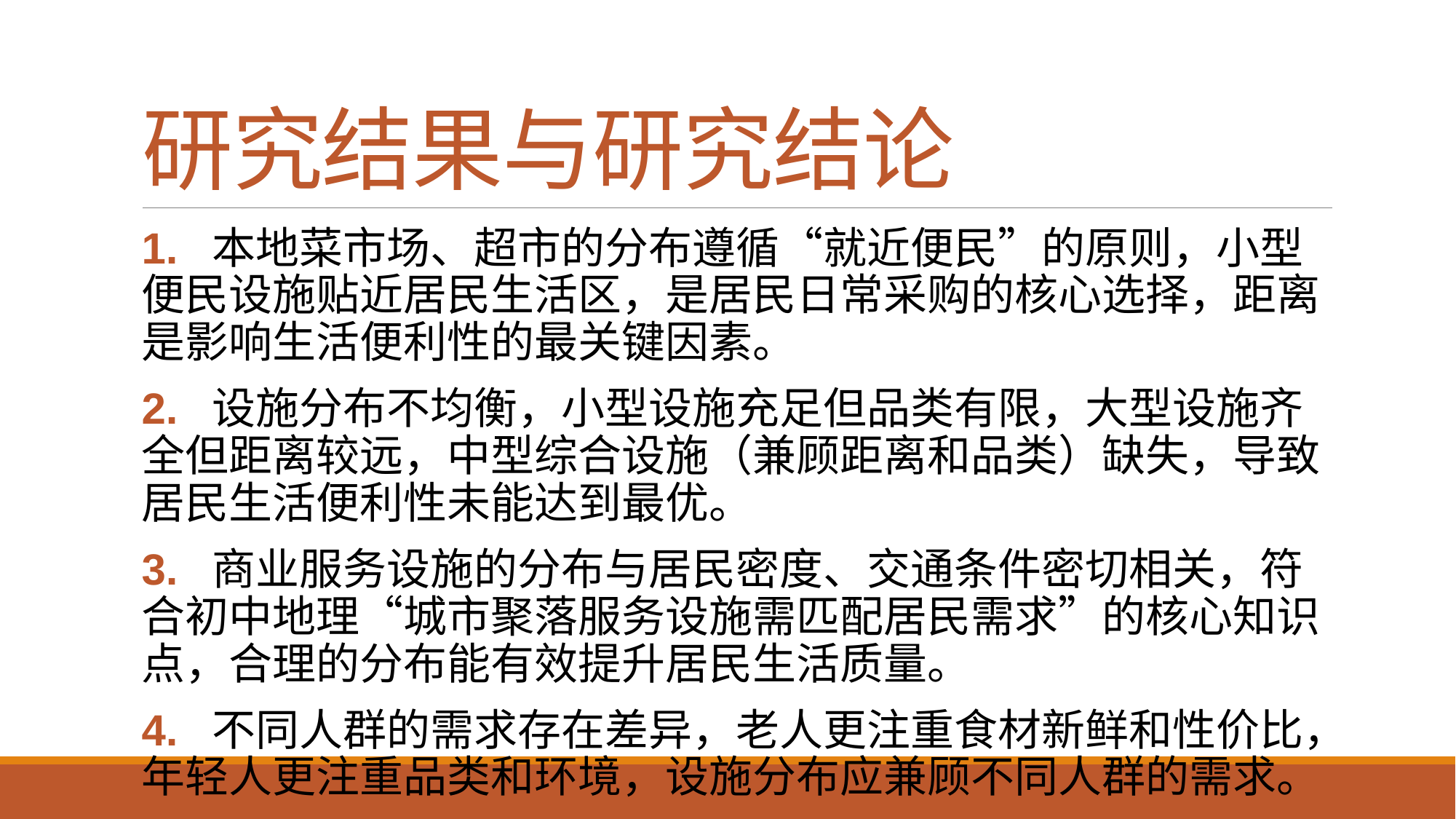

# 研究结果与研究结论
1.  本地菜市场、超市的分布遵循“就近便民”的原则，小型便民设施贴近居民生活区，是居民日常采购的核心选择，距离是影响生活便利性的最关键因素。
2.  设施分布不均衡，小型设施充足但品类有限，大型设施齐全但距离较远，中型综合设施（兼顾距离和品类）缺失，导致居民生活便利性未能达到最优。
3.  商业服务设施的分布与居民密度、交通条件密切相关，符合初中地理“城市聚落服务设施需匹配居民需求”的核心知识点，合理的分布能有效提升居民生活质量。
4.  不同人群的需求存在差异，老人更注重食材新鲜和性价比，年轻人更注重品类和环境，设施分布应兼顾不同人群的需求。